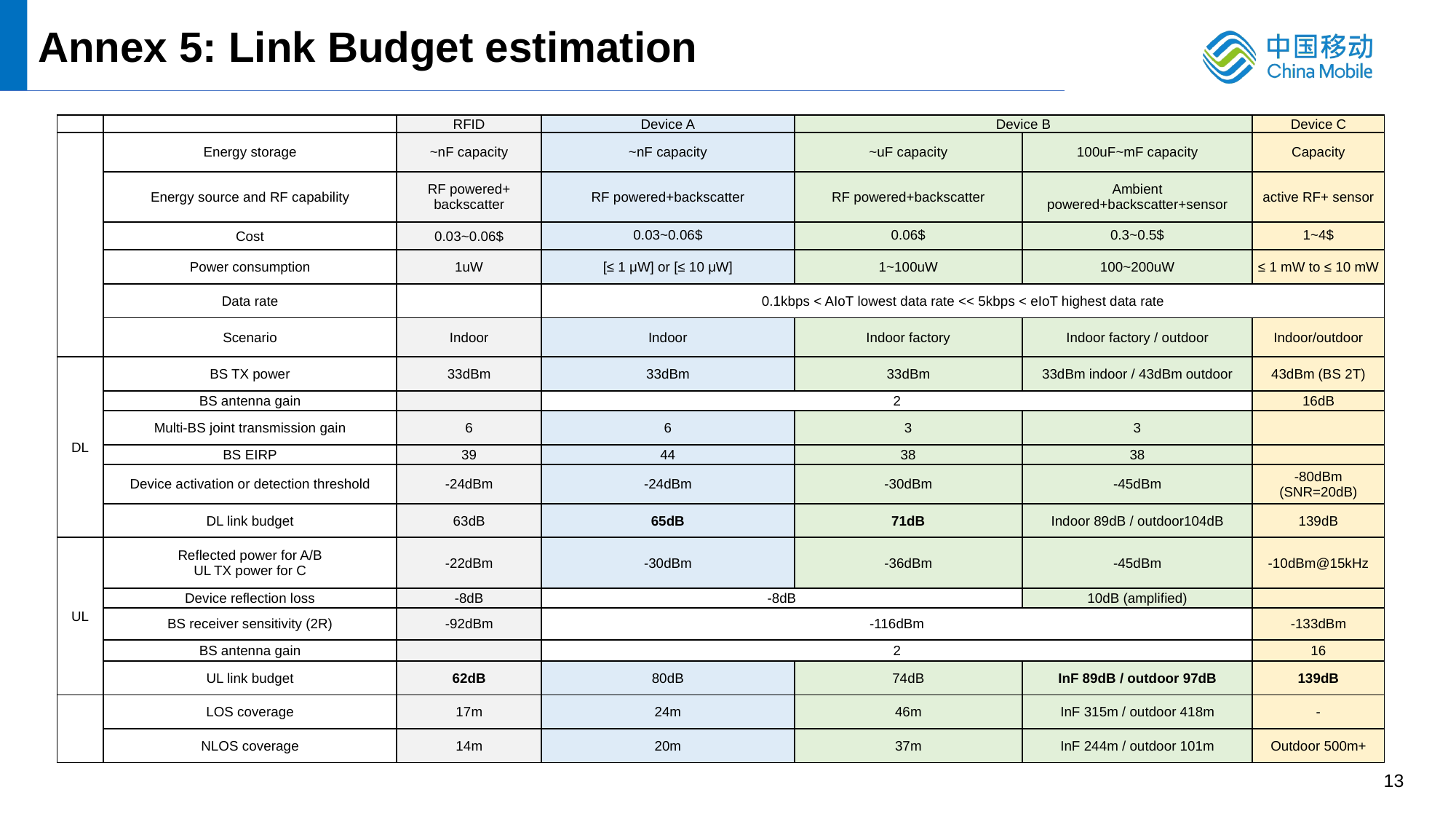

Annex 5: Link Budget estimation
|  |  | RFID | Device A | Device B | B类 半无源标签 | Device C |
| --- | --- | --- | --- | --- | --- | --- |
|  | Energy storage | ~nF capacity | ~nF capacity | ~uF capacity | 100uF~mF capacity | Capacity |
|  | Energy source and RF capability | RF powered+ backscatter | RF powered+backscatter | RF powered+backscatter | Ambient powered+backscatter+sensor | active RF+ sensor |
|  | Cost | 0.03~0.06$ | 0.03~0.06$ | 0.06$ | 0.3~0.5$ | 1~4$ |
|  | Power consumption | 1uW | [≤ 1 μW] or [≤ 10 μW] | 1~100uW | 100~200uW | ≤ 1 mW to ≤ 10 mW |
|  | Data rate |  | 0.1kbps < AIoT lowest data rate << 5kbps < eIoT highest data rate |  |  |  |
|  | Scenario | Indoor | Indoor | Indoor factory | Indoor factory / outdoor | Indoor/outdoor |
| DL | BS TX power | 33dBm | 33dBm | 33dBm | 33dBm indoor / 43dBm outdoor | 43dBm (BS 2T) |
|  | BS antenna gain |  | 2 |  | 2 | 16dB |
|  | Multi-BS joint transmission gain | 6 | 6 | 3 | 3 |  |
|  | BS EIRP | 39 | 44 | 38 | 38 |  |
|  | Device activation or detection threshold | -24dBm | -24dBm | -30dBm | -45dBm | -80dBm (SNR=20dB) |
|  | DL link budget | 63dB | 65dB | 71dB | Indoor 89dB / outdoor104dB | 139dB |
| UL | Reflected power for A/B UL TX power for C | -22dBm | -30dBm | -36dBm | -45dBm | -10dBm@15kHz |
|  | Device reflection loss | -8dB | -8dB |  | 10dB (amplified) |  |
|  | BS receiver sensitivity (2R) | -92dBm | -116dBm | -116 | -116dBm | -133dBm |
|  | BS antenna gain |  | 2 |  | 2 | 16 |
|  | UL link budget | 62dB | 80dB | 74dB | InF 89dB / outdoor 97dB | 139dB |
|  | LOS coverage | 17m | 24m | 46m | InF 315m / outdoor 418m | - |
|  | NLOS coverage | 14m | 20m | 37m | InF 244m / outdoor 101m | Outdoor 500m+ |
13